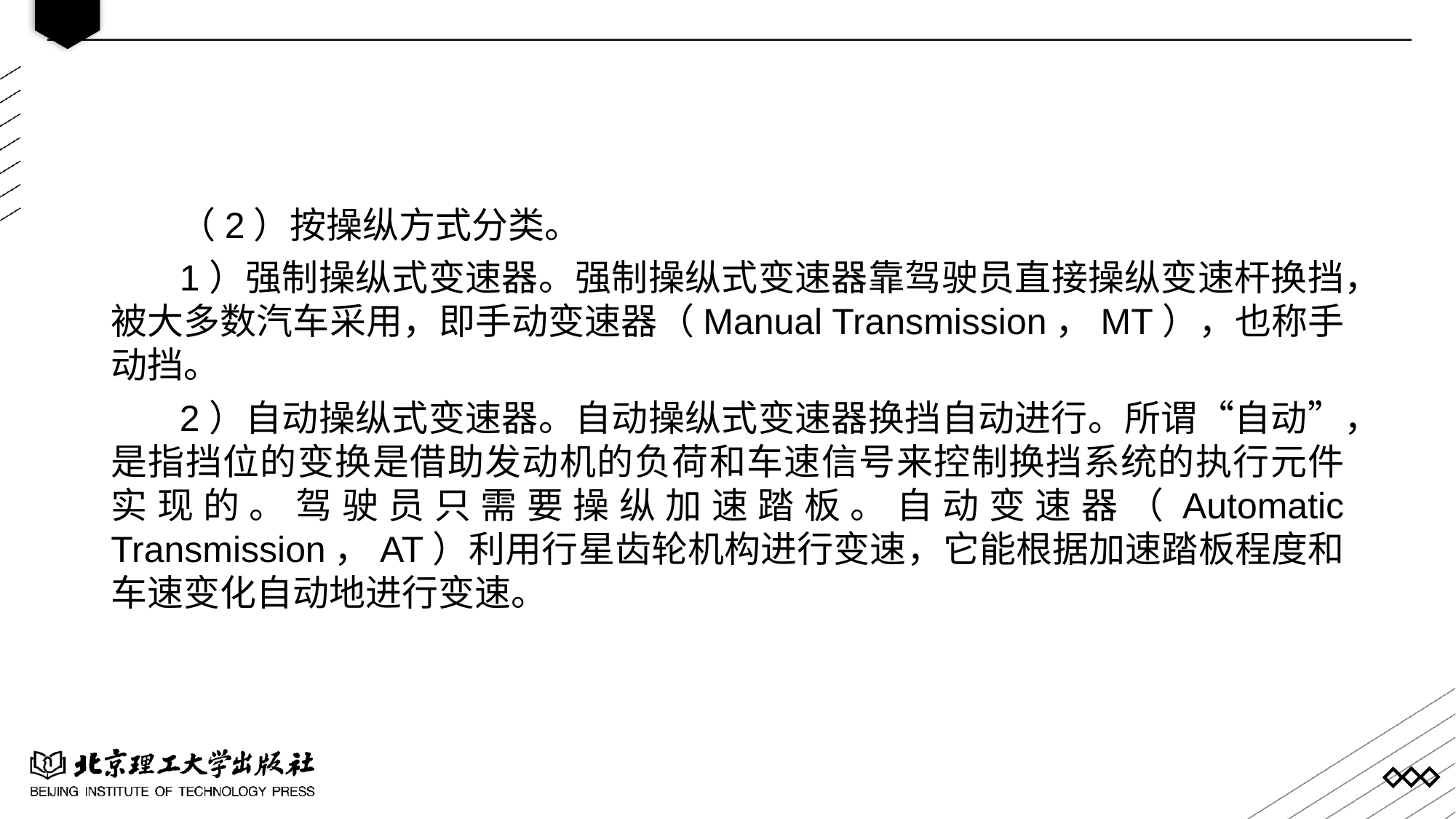

（2）按操纵方式分类。
1）强制操纵式变速器。强制操纵式变速器靠驾驶员直接操纵变速杆换挡，被大多数汽车采用，即手动变速器（Manual Transmission，MT），也称手动挡。
2）自动操纵式变速器。自动操纵式变速器换挡自动进行。所谓“自动”，是指挡位的变换是借助发动机的负荷和车速信号来控制换挡系统的执行元件实现的。驾驶员只需要操纵加速踏板。自动变速器（Automatic Transmission，AT）利用行星齿轮机构进行变速，它能根据加速踏板程度和车速变化自动地进行变速。